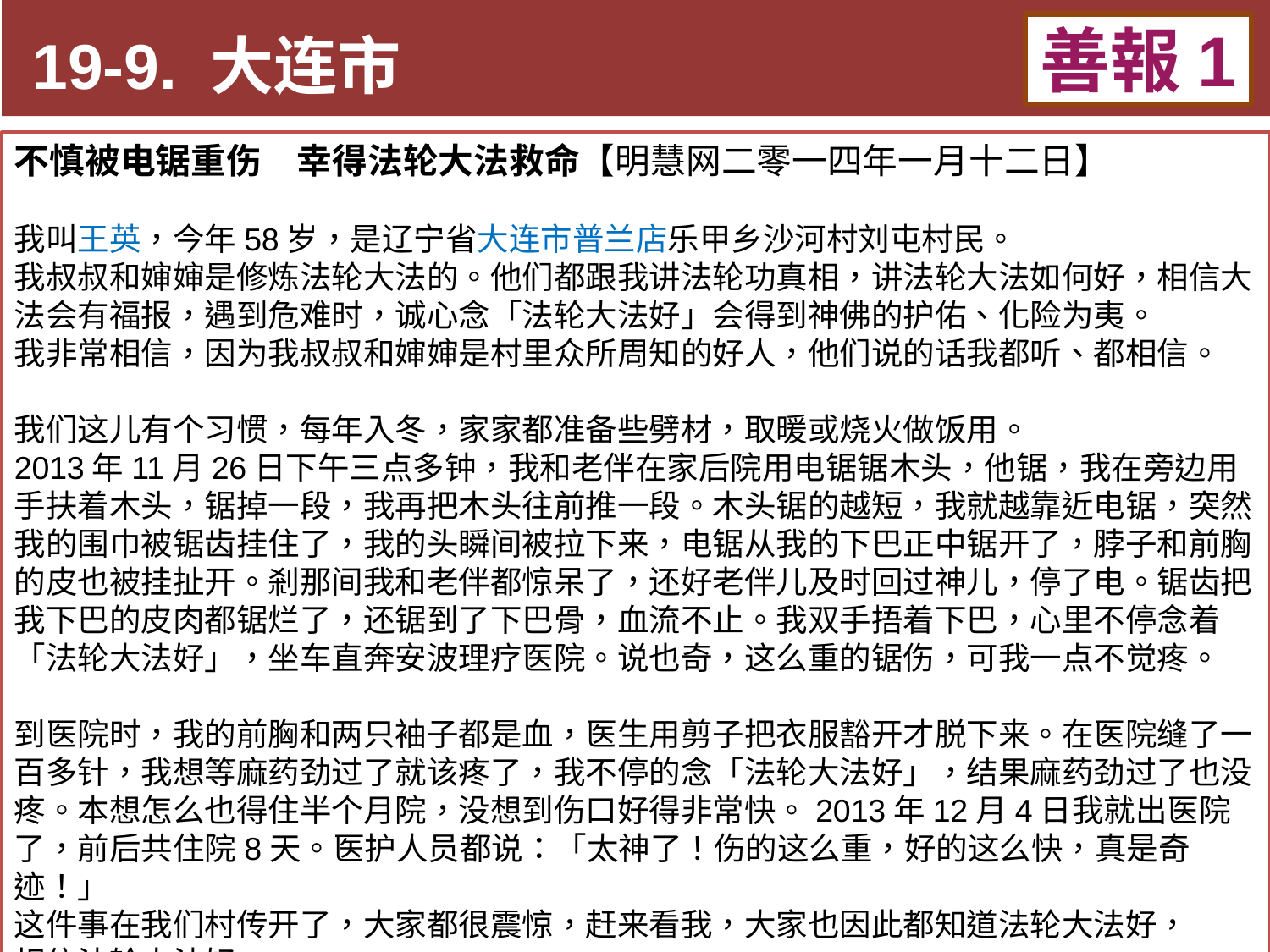

19-9. 大连市
善報1
11-3. XX市官員惡報實例
不慎被电锯重伤　幸得法轮大法救命【明慧网二零一四年一月十二日】

我叫王英，今年58岁，是辽宁省大连市普兰店乐甲乡沙河村刘屯村民。
我叔叔和婶婶是修炼法轮大法的。他们都跟我讲法轮功真相，讲法轮大法如何好，相信大法会有福报，遇到危难时，诚心念「法轮大法好」会得到神佛的护佑、化险为夷。
我非常相信，因为我叔叔和婶婶是村里众所周知的好人，他们说的话我都听、都相信。

我们这儿有个习惯，每年入冬，家家都准备些劈材，取暖或烧火做饭用。
2013年11月26日下午三点多钟，我和老伴在家后院用电锯锯木头，他锯，我在旁边用手扶着木头，锯掉一段，我再把木头往前推一段。木头锯的越短，我就越靠近电锯，突然我的围巾被锯齿挂住了，我的头瞬间被拉下来，电锯从我的下巴正中锯开了，脖子和前胸的皮也被挂扯开。剎那间我和老伴都惊呆了，还好老伴儿及时回过神儿，停了电。锯齿把我下巴的皮肉都锯烂了，还锯到了下巴骨，血流不止。我双手捂着下巴，心里不停念着「法轮大法好」，坐车直奔安波理疗医院。说也奇，这么重的锯伤，可我一点不觉疼。

到医院时，我的前胸和两只袖子都是血，医生用剪子把衣服豁开才脱下来。在医院缝了一百多针，我想等麻药劲过了就该疼了，我不停的念「法轮大法好」，结果麻药劲过了也没疼。本想怎么也得住半个月院，没想到伤口好得非常快。2013年12月4日我就出医院了，前后共住院8天。医护人员都说：「太神了！伤的这么重，好的这么快，真是奇迹！」
这件事在我们村传开了，大家都很震惊，赶来看我，大家也因此都知道法轮大法好，
相信法轮大法好。